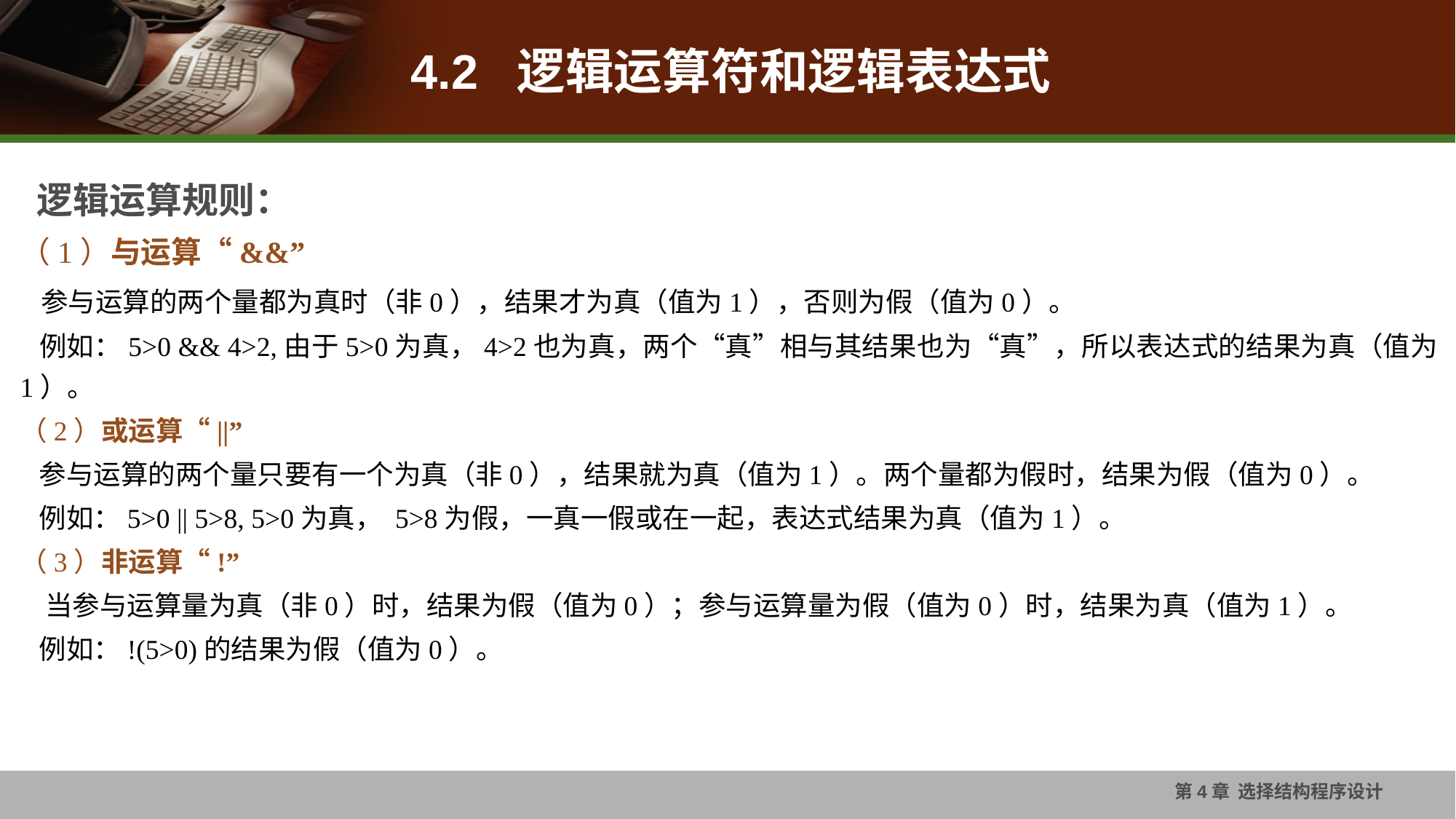

# 4.2  逻辑运算符和逻辑表达式
 逻辑运算规则：
（1）与运算“&&”
  参与运算的两个量都为真时（非0），结果才为真（值为1），否则为假（值为0）。
  例如：5>0 && 4>2,由于5>0为真，4>2也为真，两个“真”相与其结果也为“真”，所以表达式的结果为真（值为1）。
（2）或运算“||”
  参与运算的两个量只要有一个为真（非0），结果就为真（值为1）。两个量都为假时，结果为假（值为0）。
  例如：5>0 || 5>8, 5>0为真， 5>8为假，一真一假或在一起，表达式结果为真（值为1）。
（3）非运算“!”
   当参与运算量为真（非0）时，结果为假（值为0）；参与运算量为假（值为0）时，结果为真（值为1）。
  例如：!(5>0)的结果为假（值为0）。
第4章  选择结构程序设计